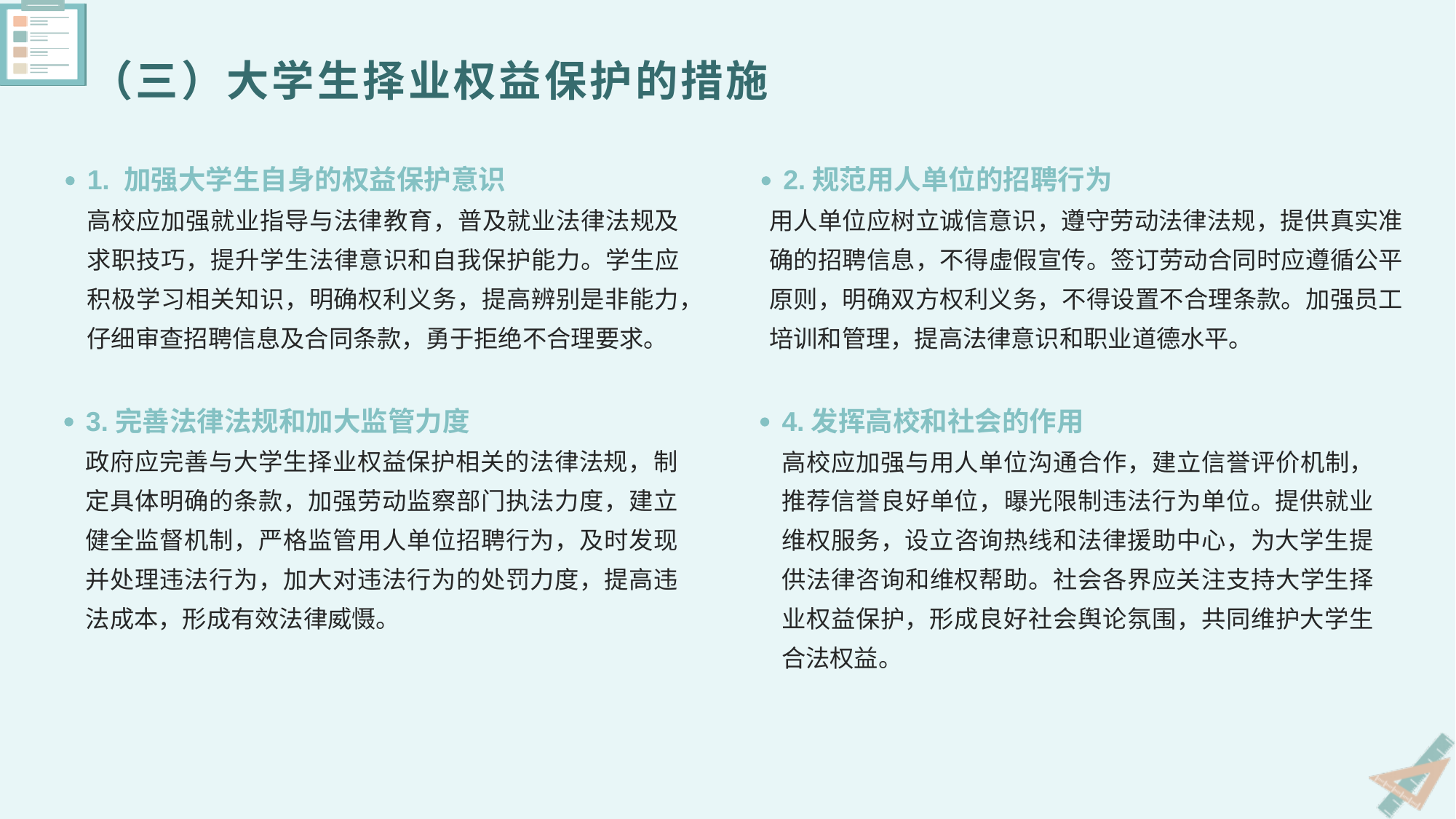

# （三）大学生择业权益保护的措施
1. 加强大学生自身的权益保护意识
2.规范用人单位的招聘行为

高校应加强就业指导与法律教育，普及就业法律法规及求职技巧，提升学生法律意识和自我保护能力。学生应积极学习相关知识，明确权利义务，提高辨别是非能力，仔细审查招聘信息及合同条款，勇于拒绝不合理要求。
用人单位应树立诚信意识，遵守劳动法律法规，提供真实准确的招聘信息，不得虚假宣传。签订劳动合同时应遵循公平原则，明确双方权利义务，不得设置不合理条款。加强员工培训和管理，提高法律意识和职业道德水平。

3.完善法律法规和加大监管力度
4.发挥高校和社会的作用

政府应完善与大学生择业权益保护相关的法律法规，制定具体明确的条款，加强劳动监察部门执法力度，建立健全监督机制，严格监管用人单位招聘行为，及时发现并处理违法行为，加大对违法行为的处罚力度，提高违法成本，形成有效法律威慑。
高校应加强与用人单位沟通合作，建立信誉评价机制，推荐信誉良好单位，曝光限制违法行为单位。提供就业维权服务，设立咨询热线和法律援助中心，为大学生提供法律咨询和维权帮助。社会各界应关注支持大学生择业权益保护，形成良好社会舆论氛围，共同维护大学生合法权益。